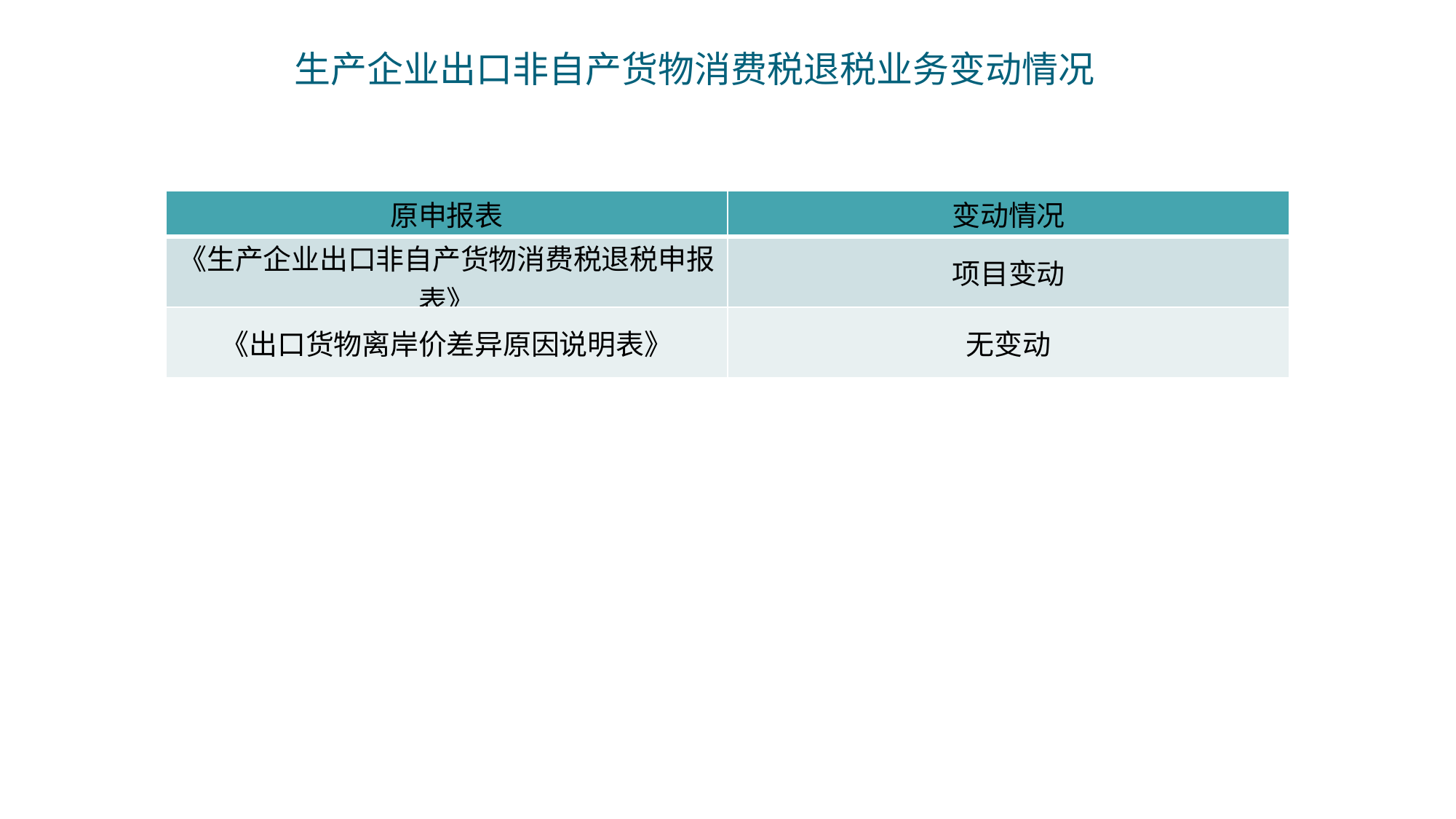

一
生产企业出口非自产货物消费税退税业务变动情况

| 原申报表 | 变动情况 |
| --- | --- |
| 《生产企业出口非自产货物消费税退税申报表》 | 项目变动 |
| 《出口货物离岸价差异原因说明表》 | 无变动 |